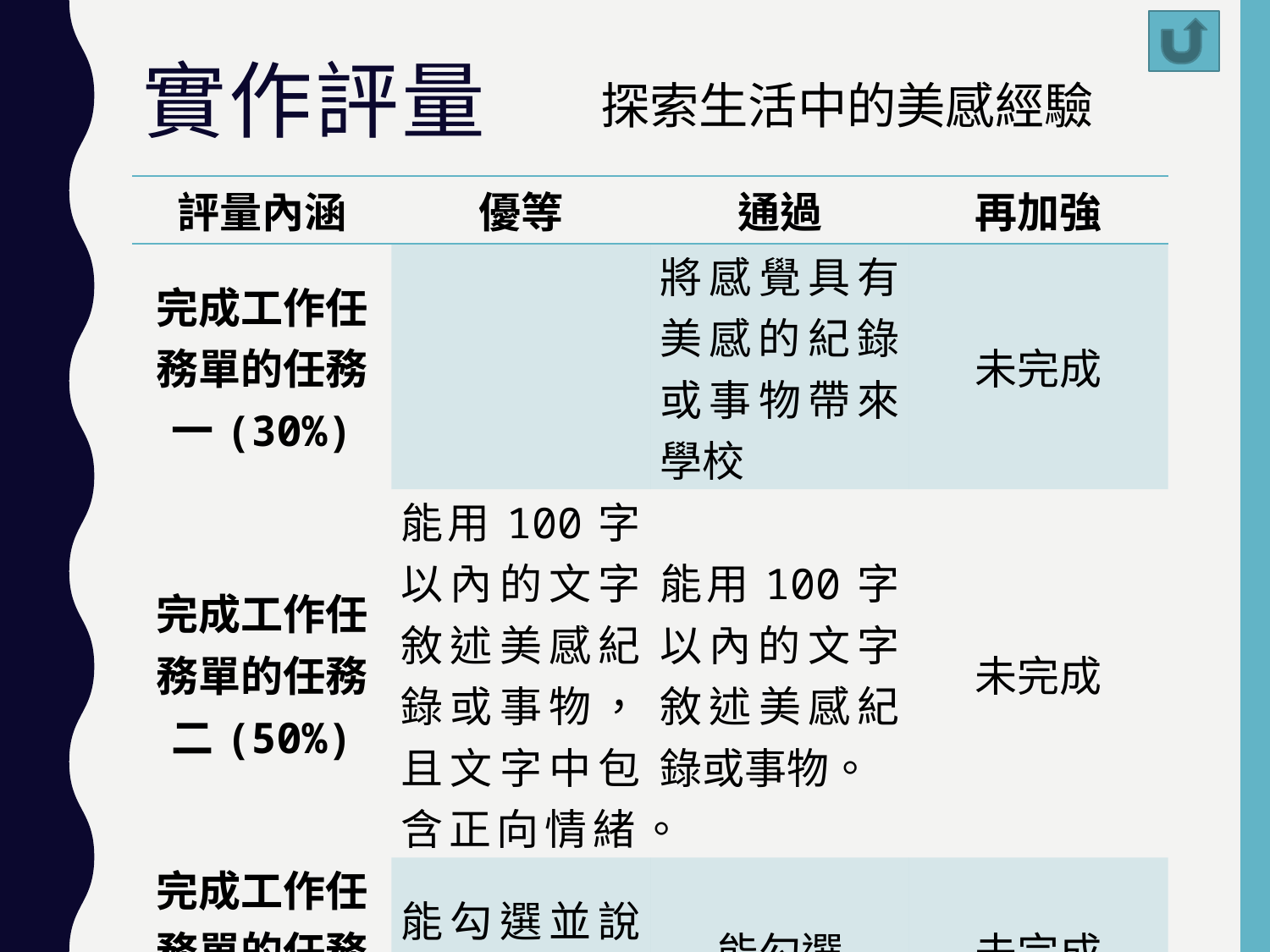

# 實作評量
探索生活中的美感經驗
| 評量內涵 | 優等 | 通過 | 再加強 |
| --- | --- | --- | --- |
| 完成工作任務單的任務一(30%) |  | 將感覺具有美感的紀錄或事物帶來學校 | 未完成 |
| 完成工作任務單的任務二(50%) | 能用100字以內的文字敘述美感紀錄或事物，且文字中包含正向情緒。 | 能用100字以內的文字敘述美感紀錄或事物。 | 未完成 |
| 完成工作任務單的任務三(20%) | 能勾選並說明勾選裡由 | 能勾選 | 未完成 |